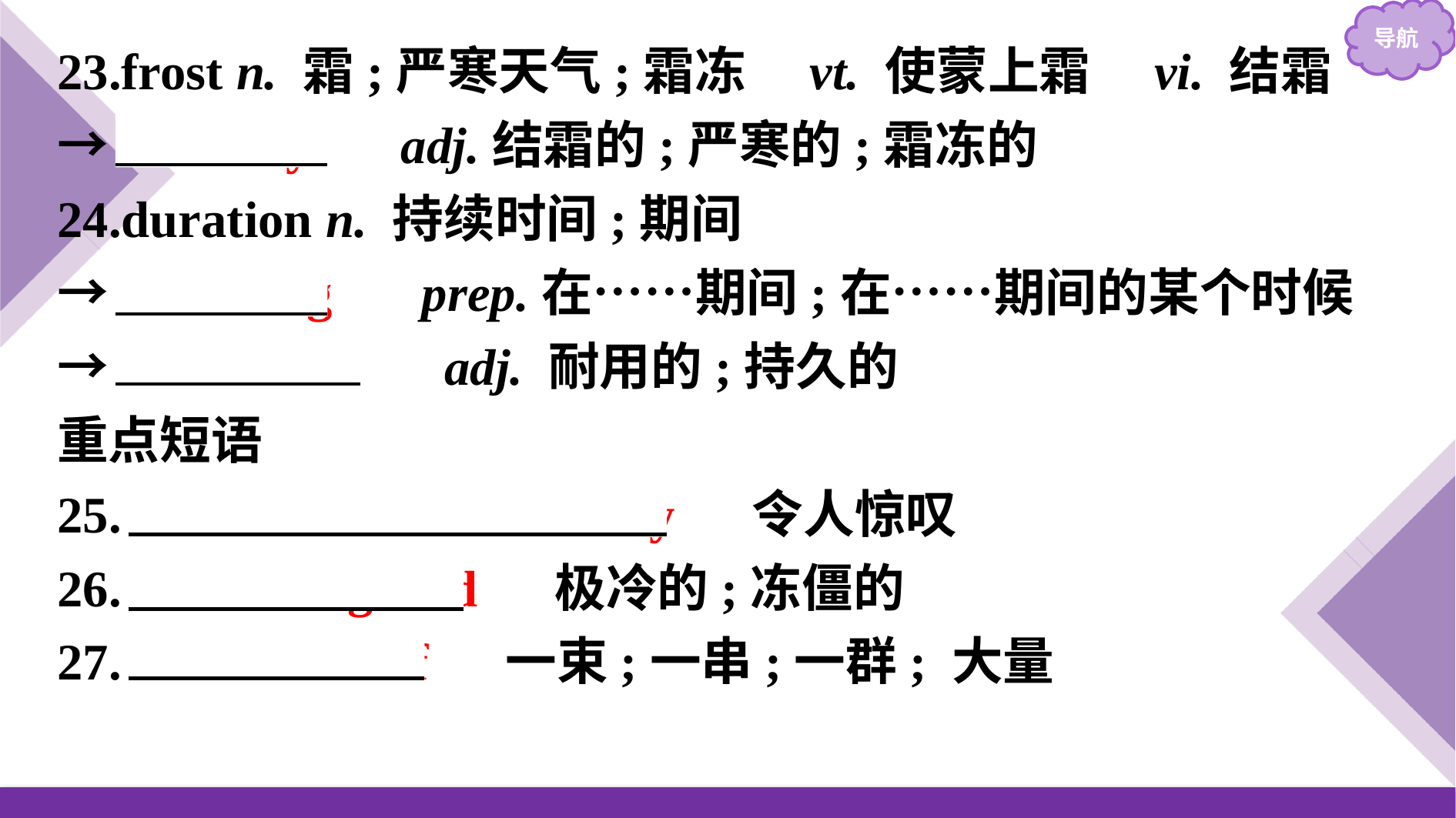

23.frost n. 霜;严寒天气;霜冻　vt. 使蒙上霜　vi. 结霜
→　frosty　 adj.结霜的;严寒的;霜冻的
24.duration n. 持续时间;期间
→　during　 prep.在……期间;在……期间的某个时候
→　durable　 adj. 耐用的;持久的
重点短语
25.　take sb’s breath away　 令人惊叹
26.　freezing cold　 极冷的;冻僵的
27.　a bunch of　 一束;一串;一群; 大量